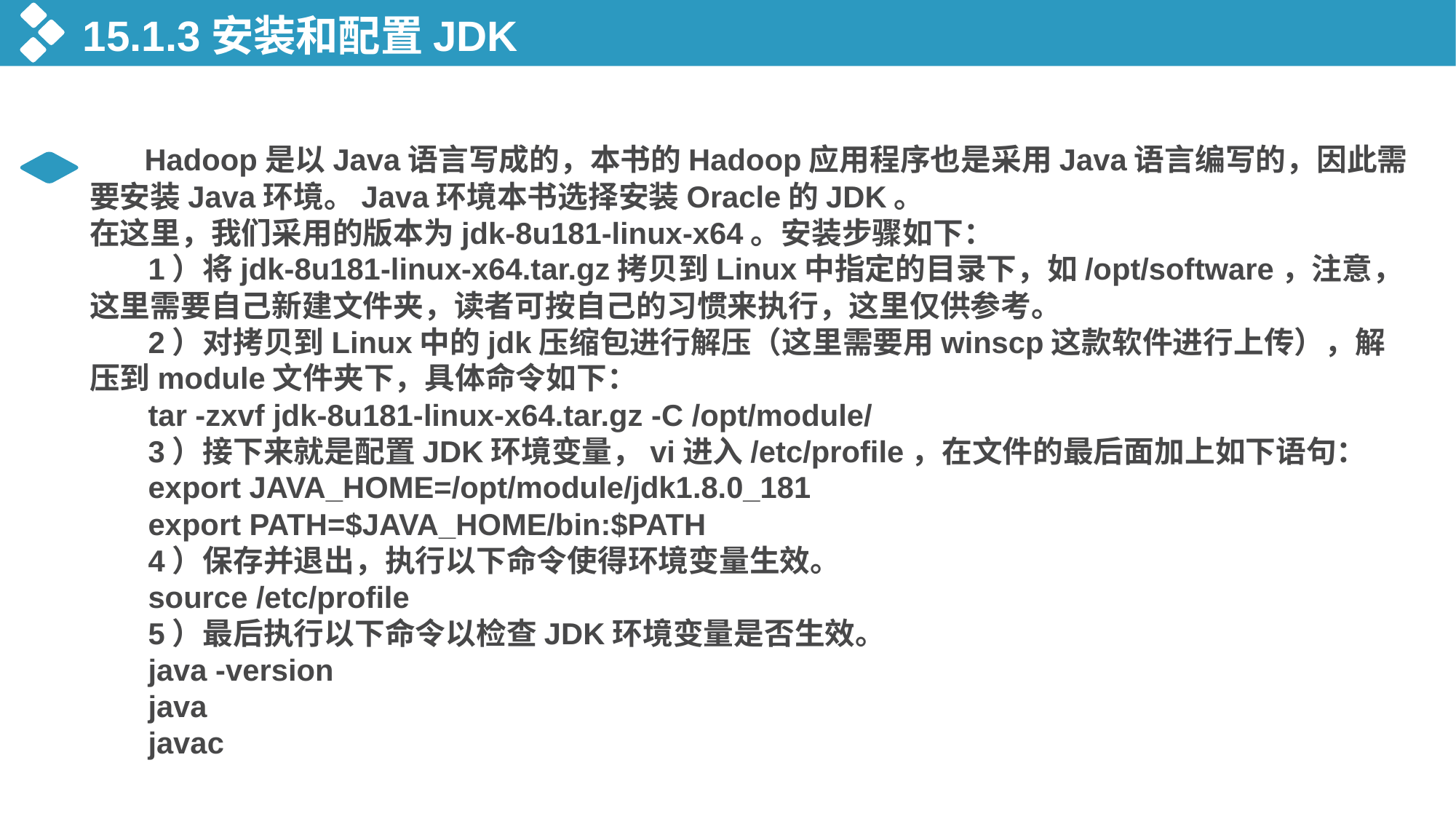

15.1.3安装和配置JDK
       Hadoop是以Java语言写成的，本书的Hadoop应用程序也是采用Java语言编写的，因此需要安装Java环境。Java环境本书选择安装Oracle的JDK。
在这里，我们采用的版本为jdk-8u181-linux-x64。安装步骤如下：
       1）将jdk-8u181-linux-x64.tar.gz拷贝到Linux中指定的目录下，如/opt/software，注意，这里需要自己新建文件夹，读者可按自己的习惯来执行，这里仅供参考。
       2）对拷贝到Linux中的jdk压缩包进行解压（这里需要用winscp这款软件进行上传），解压到module文件夹下，具体命令如下：
       tar -zxvf jdk-8u181-linux-x64.tar.gz -C /opt/module/
       3）接下来就是配置JDK环境变量，vi进入/etc/profile，在文件的最后面加上如下语句：
       export JAVA_HOME=/opt/module/jdk1.8.0_181
       export PATH=$JAVA_HOME/bin:$PATH
       4）保存并退出，执行以下命令使得环境变量生效。
       source /etc/profile
       5）最后执行以下命令以检查JDK环境变量是否生效。
       java -version
       java
       javac